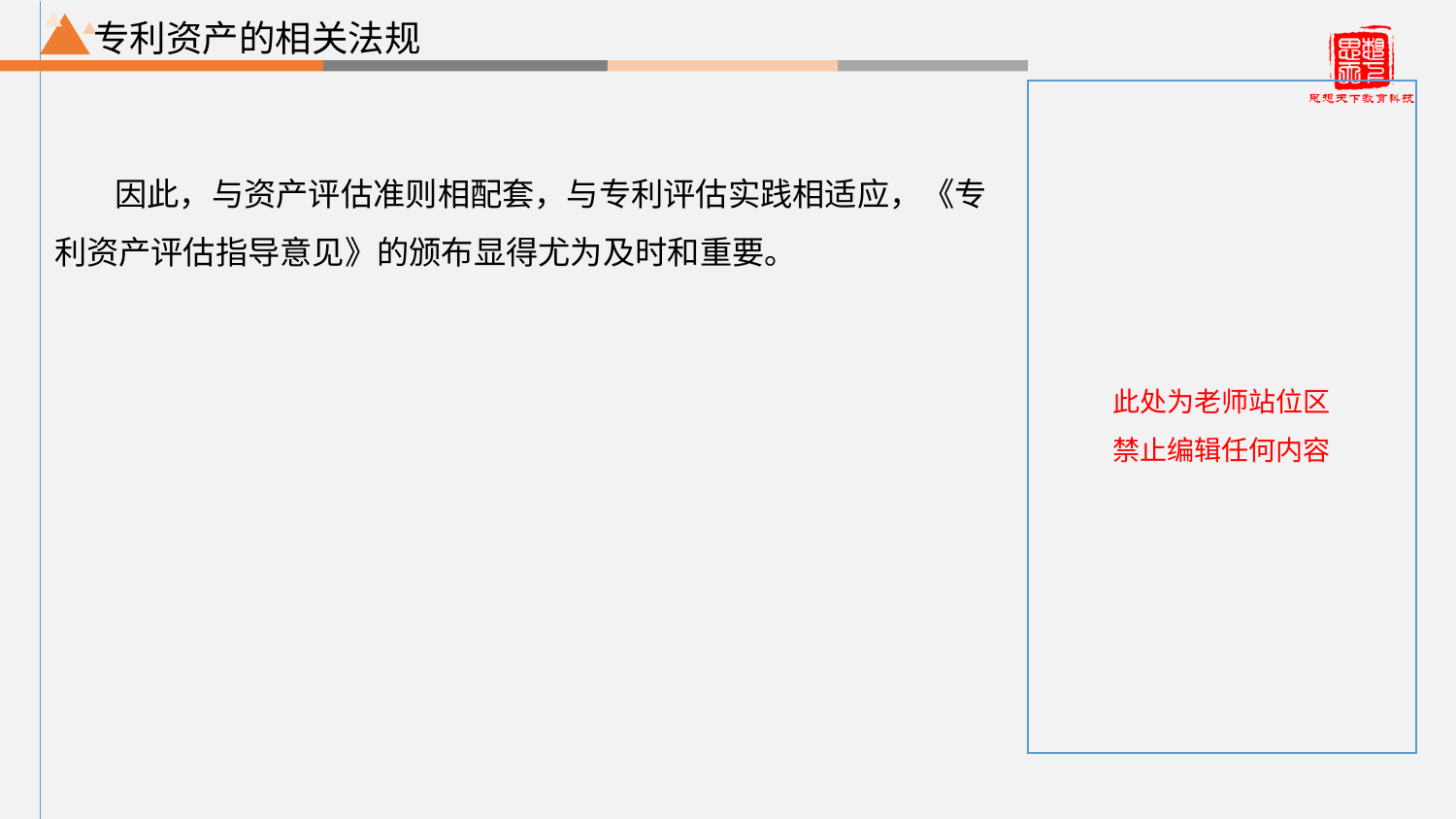

专利资产的相关法规
因此，与资产评估准则相配套，与专利评估实践相适应，《专利资产评估指导意见》的颁布显得尤为及时和重要。

38